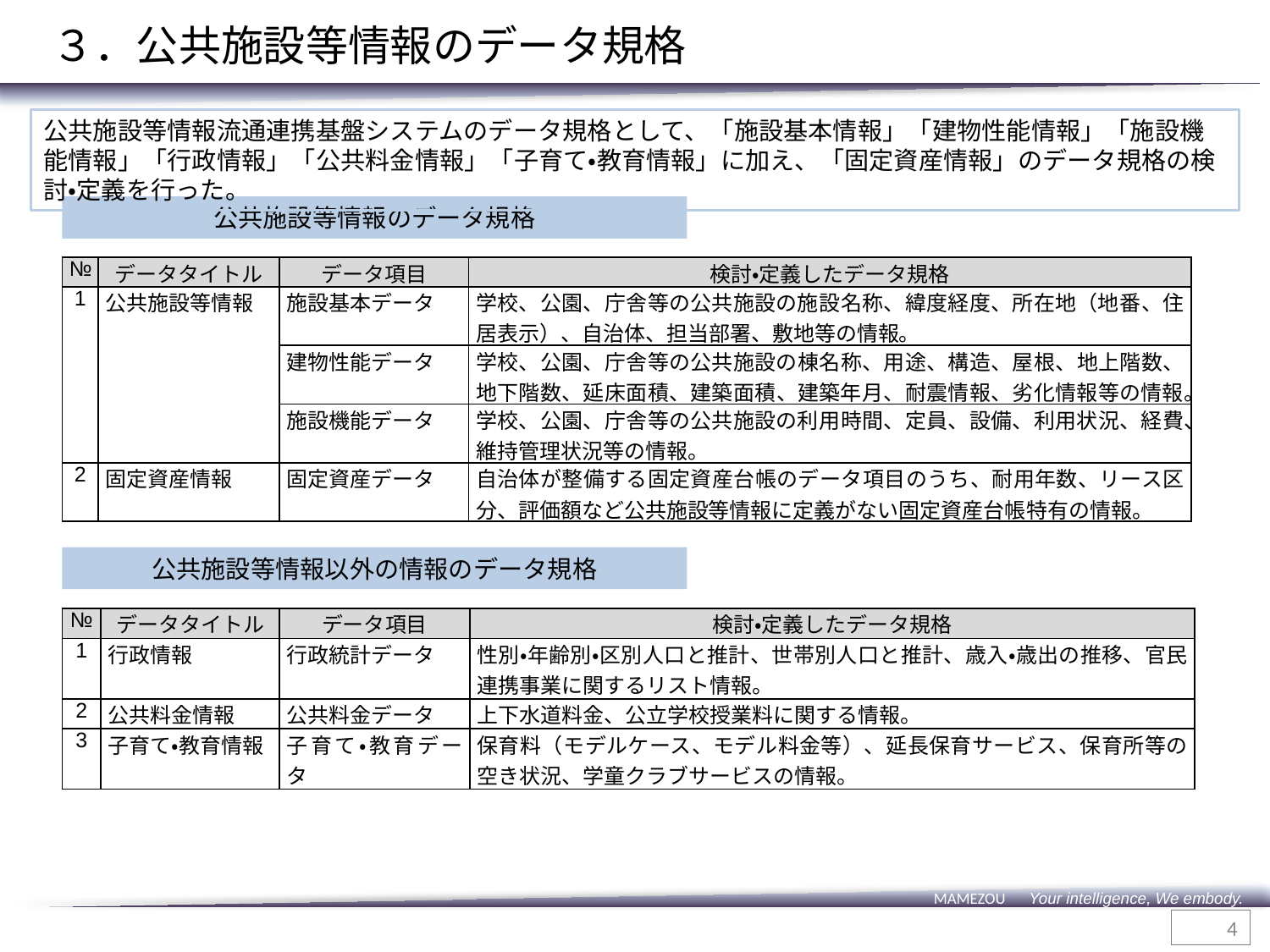

# ３．公共施設等情報のデータ規格
公共施設等情報流通連携基盤システムのデータ規格として、「施設基本情報」「建物性能情報」「施設機能情報」「行政情報」「公共料金情報」「子育て・教育情報」に加え、「固定資産情報」のデータ規格の検討・定義を行った。
公共施設等情報のデータ規格
| № | データタイトル | データ項目 | 検討・定義したデータ規格 |
| --- | --- | --- | --- |
| 1 | 公共施設等情報 | 施設基本データ | 学校、公園、庁舎等の公共施設の施設名称、緯度経度、所在地（地番、住居表示）、自治体、担当部署、敷地等の情報。 |
|  |  | 建物性能データ | 学校、公園、庁舎等の公共施設の棟名称、用途、構造、屋根、地上階数、地下階数、延床面積、建築面積、建築年月、耐震情報、劣化情報等の情報。 |
|  |  | 施設機能データ | 学校、公園、庁舎等の公共施設の利用時間、定員、設備、利用状況、経費、維持管理状況等の情報。 |
| 2 | 固定資産情報 | 固定資産データ | 自治体が整備する固定資産台帳のデータ項目のうち、耐用年数、リース区分、評価額など公共施設等情報に定義がない固定資産台帳特有の情報。 |
公共施設等情報以外の情報のデータ規格
| № | データタイトル | データ項目 | 検討・定義したデータ規格 |
| --- | --- | --- | --- |
| 1 | 行政情報 | 行政統計データ | 性別・年齢別・区別人口と推計、世帯別人口と推計、歳入・歳出の推移、官民連携事業に関するリスト情報。 |
| 2 | 公共料金情報 | 公共料金データ | 上下水道料金、公立学校授業料に関する情報。 |
| 3 | 子育て・教育情報 | 子育て・教育データ | 保育料（モデルケース、モデル料金等）、延長保育サービス、保育所等の空き状況、学童クラブサービスの情報。 |
4